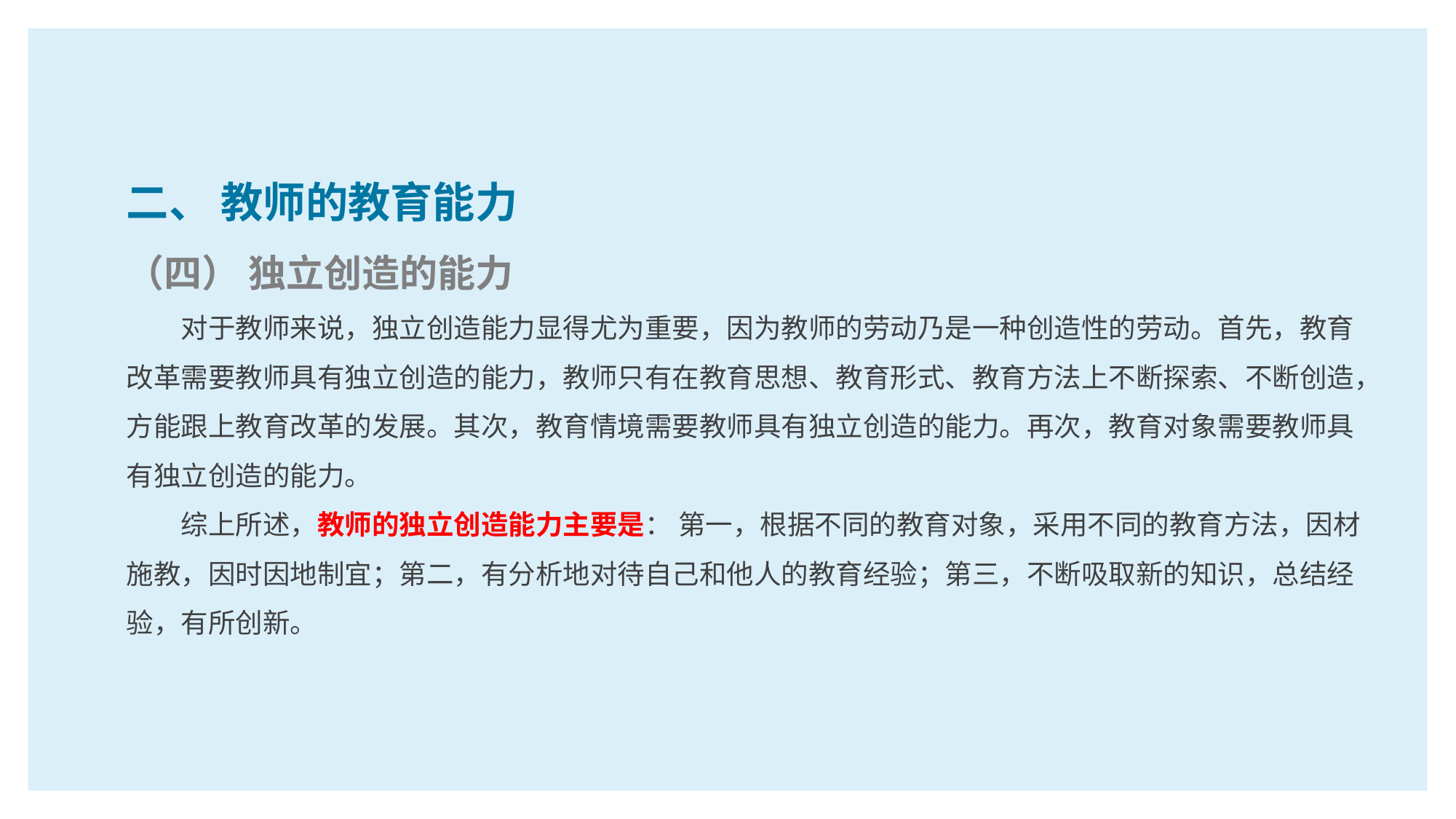

二、 教师的教育能力
（四） 独立创造的能力
对于教师来说，独立创造能力显得尤为重要，因为教师的劳动乃是一种创造性的劳动。首先，教育改革需要教师具有独立创造的能力，教师只有在教育思想、教育形式、教育方法上不断探索、不断创造，方能跟上教育改革的发展。其次，教育情境需要教师具有独立创造的能力。再次，教育对象需要教师具有独立创造的能力。
综上所述，教师的独立创造能力主要是： 第一，根据不同的教育对象，采用不同的教育方法，因材施教，因时因地制宜；第二，有分析地对待自己和他人的教育经验；第三，不断吸取新的知识，总结经验，有所创新。